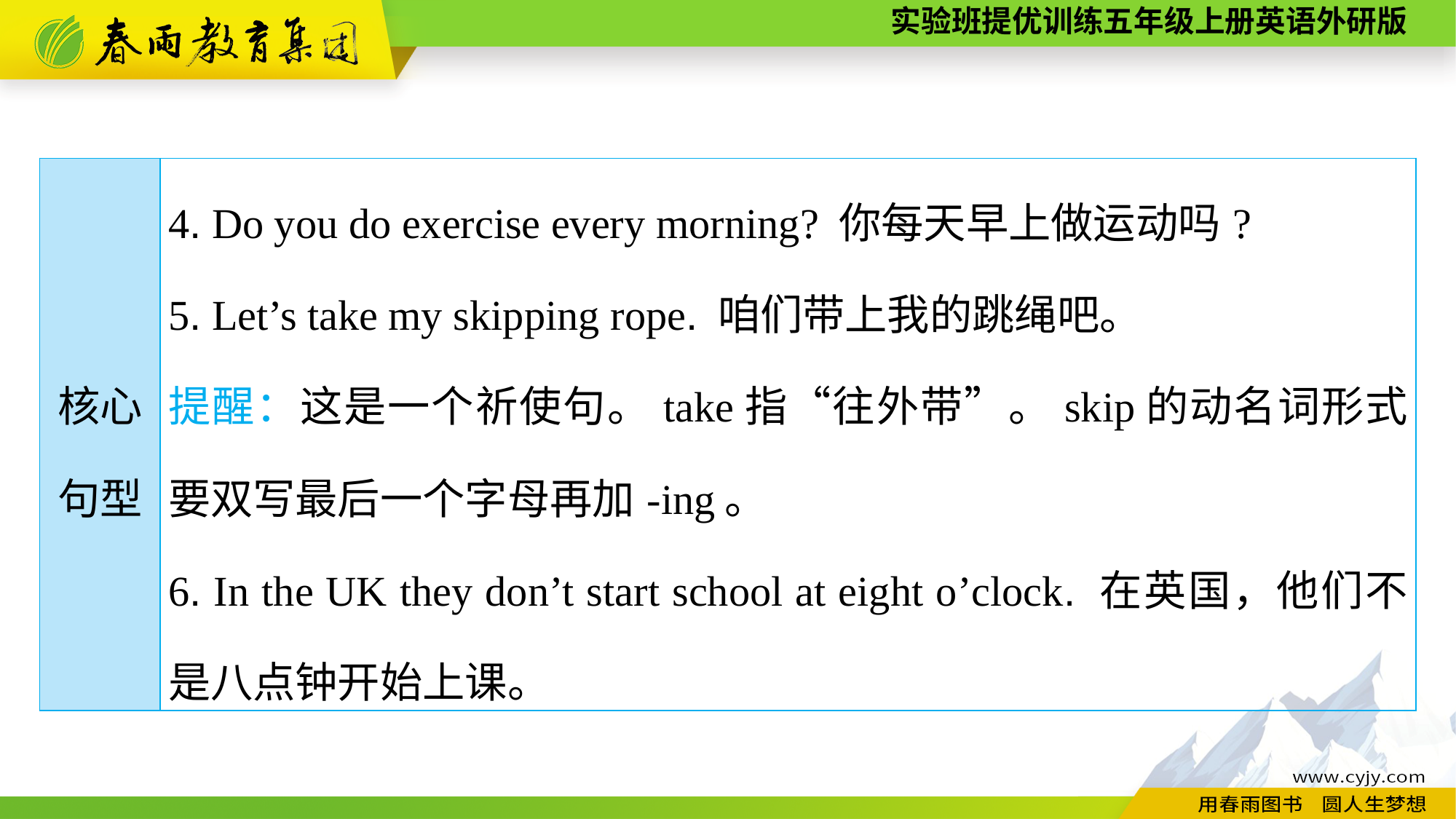

| 核心 句型 | 4. Do you do exercise every morning? 你每天早上做运动吗? 5. Let’s take my skipping rope. 咱们带上我的跳绳吧。 提醒：这是一个祈使句。take指“往外带”。skip的动名词形式要双写最后一个字母再加-ing。 6. In the UK they don’t start school at eight o’clock. 在英国，他们不是八点钟开始上课。 |
| --- | --- |